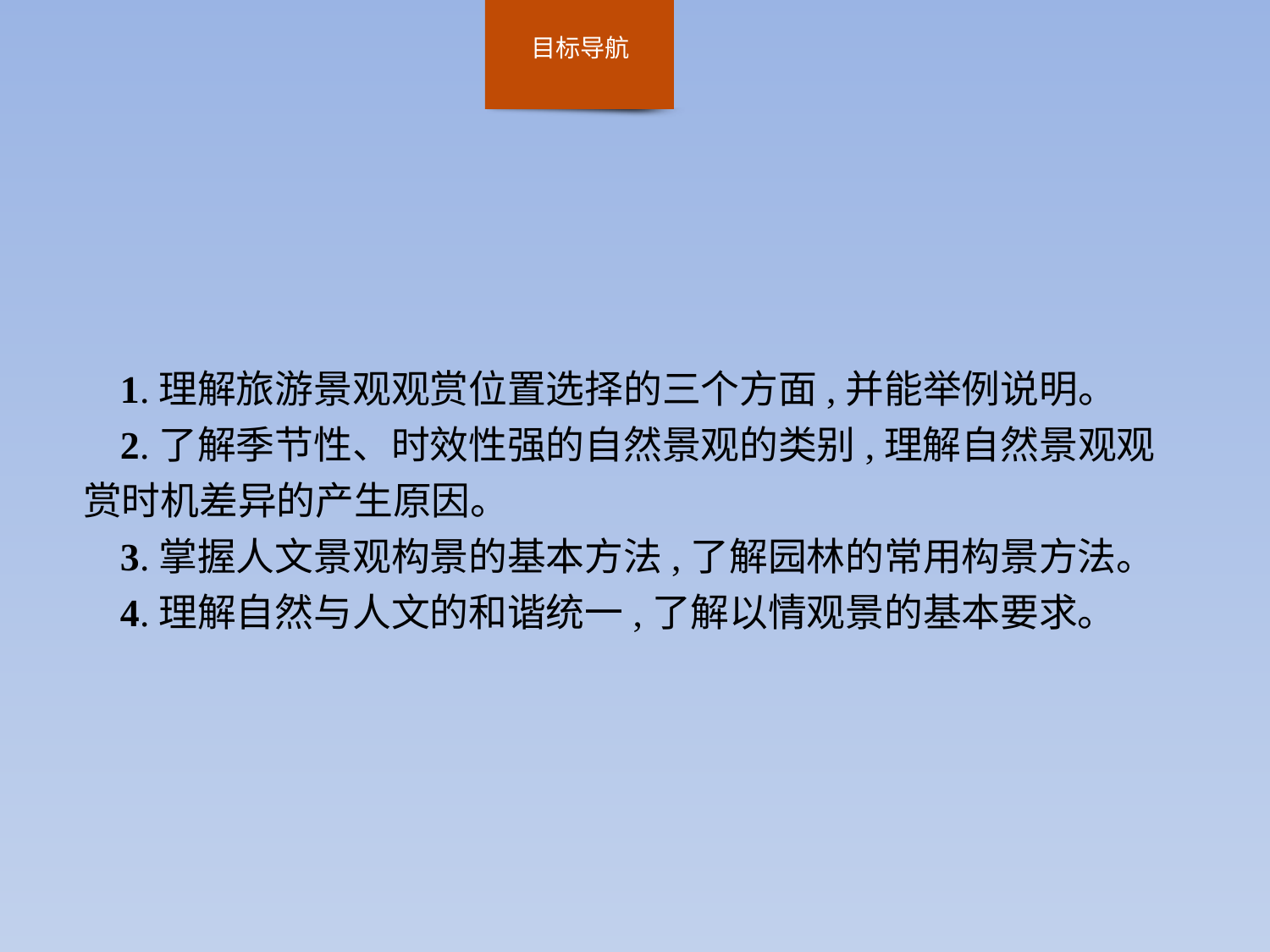

1.理解旅游景观观赏位置选择的三个方面,并能举例说明。
2.了解季节性、时效性强的自然景观的类别,理解自然景观观赏时机差异的产生原因。
3.掌握人文景观构景的基本方法,了解园林的常用构景方法。
4.理解自然与人文的和谐统一,了解以情观景的基本要求。